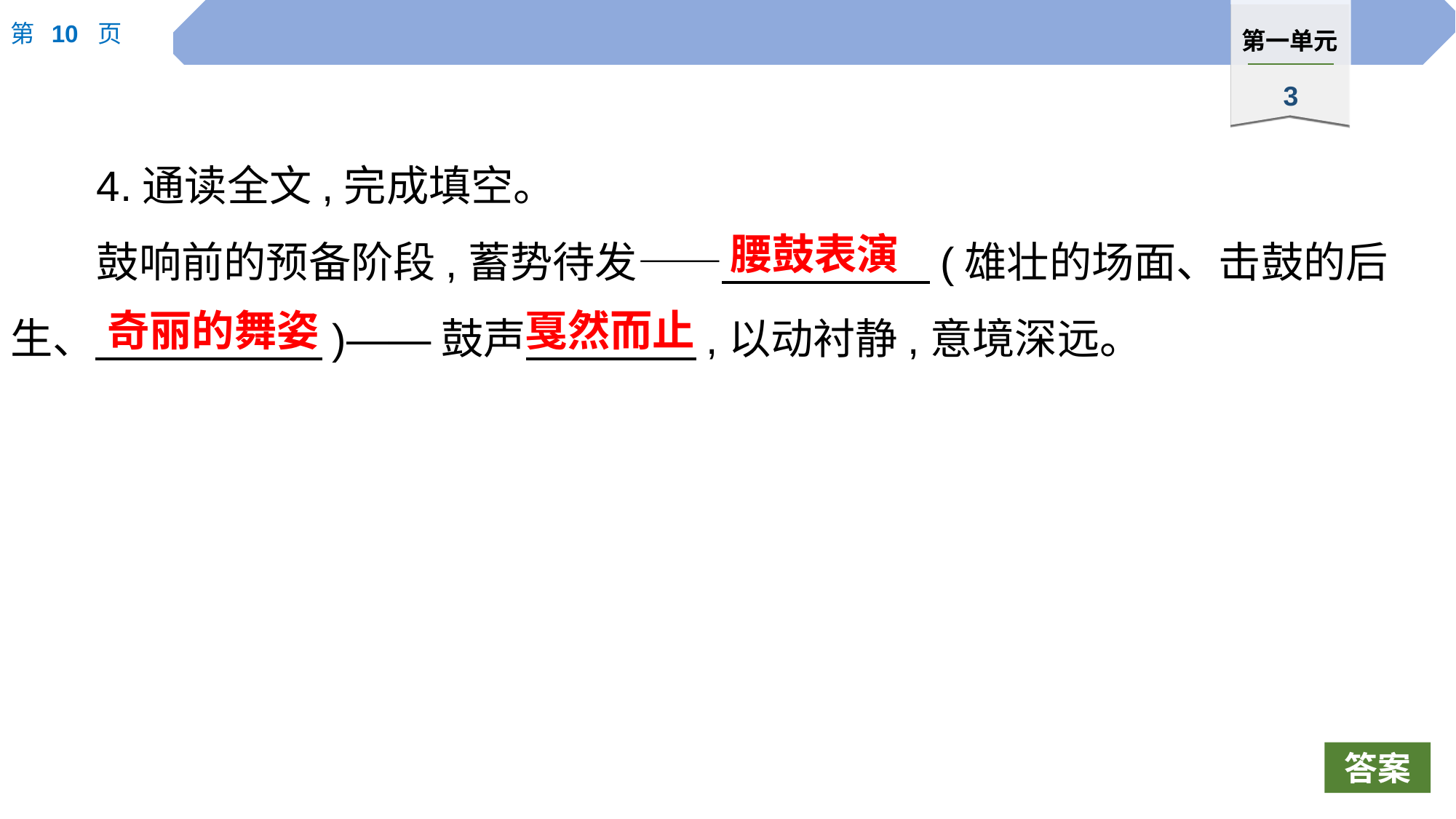

4.通读全文,完成填空。
鼓响前的预备阶段,蓄势待发——　             　(雄壮的场面、击鼓的后生、　               　)——鼓声　         　,以动衬静,意境深远。
腰鼓表演
奇丽的舞姿
戛然而止
答案